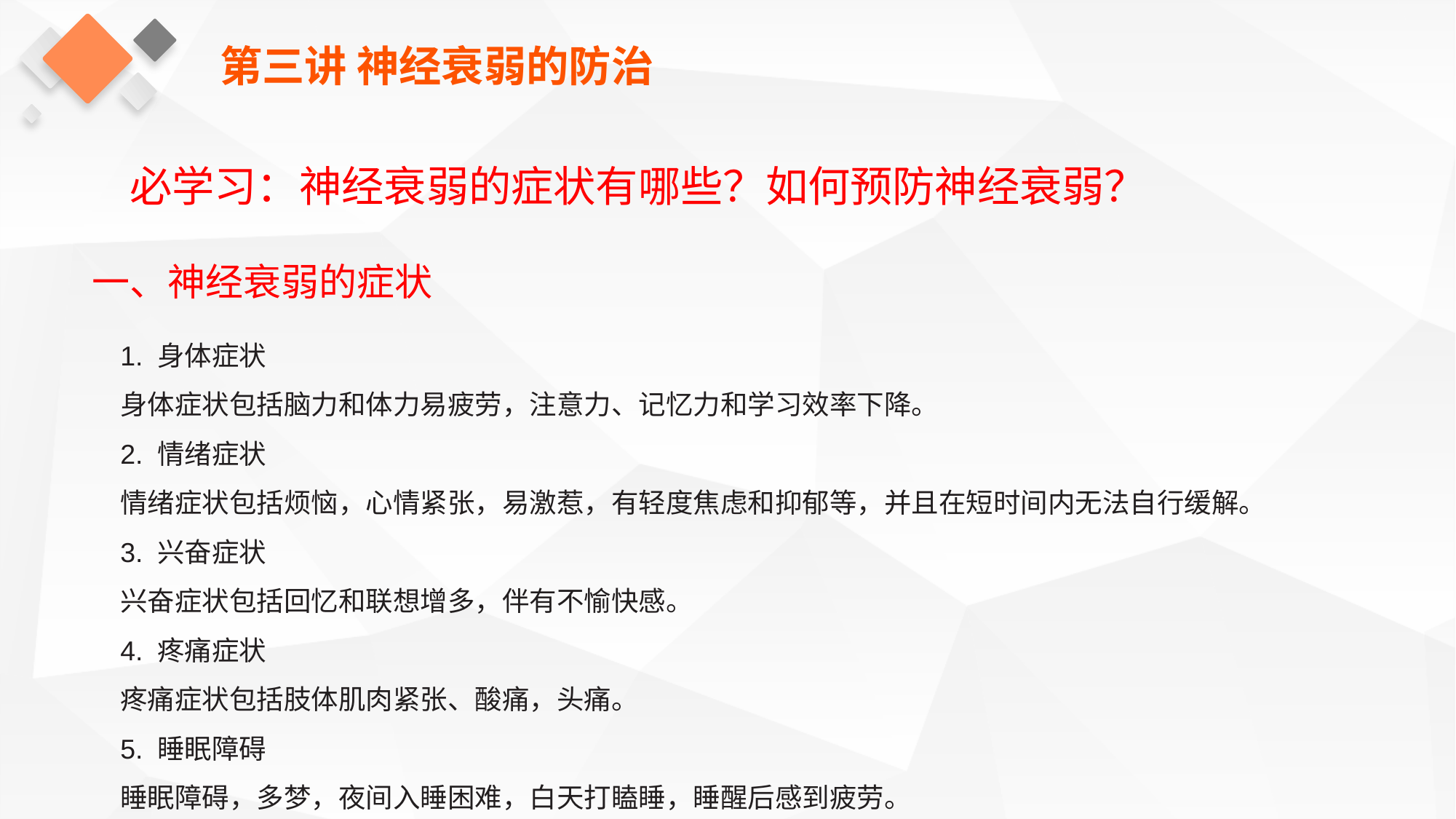

第三讲 神经衰弱的防治
必学习：神经衰弱的症状有哪些？如何预防神经衰弱？
一、神经衰弱的症状
1. 身体症状
身体症状包括脑力和体力易疲劳，注意力、记忆力和学习效率下降。
2. 情绪症状
情绪症状包括烦恼，心情紧张，易激惹，有轻度焦虑和抑郁等，并且在短时间内无法自行缓解。
3. 兴奋症状
兴奋症状包括回忆和联想增多，伴有不愉快感。
4. 疼痛症状
疼痛症状包括肢体肌肉紧张、酸痛，头痛。
5. 睡眠障碍
睡眠障碍，多梦，夜间入睡困难，白天打瞌睡，睡醒后感到疲劳。